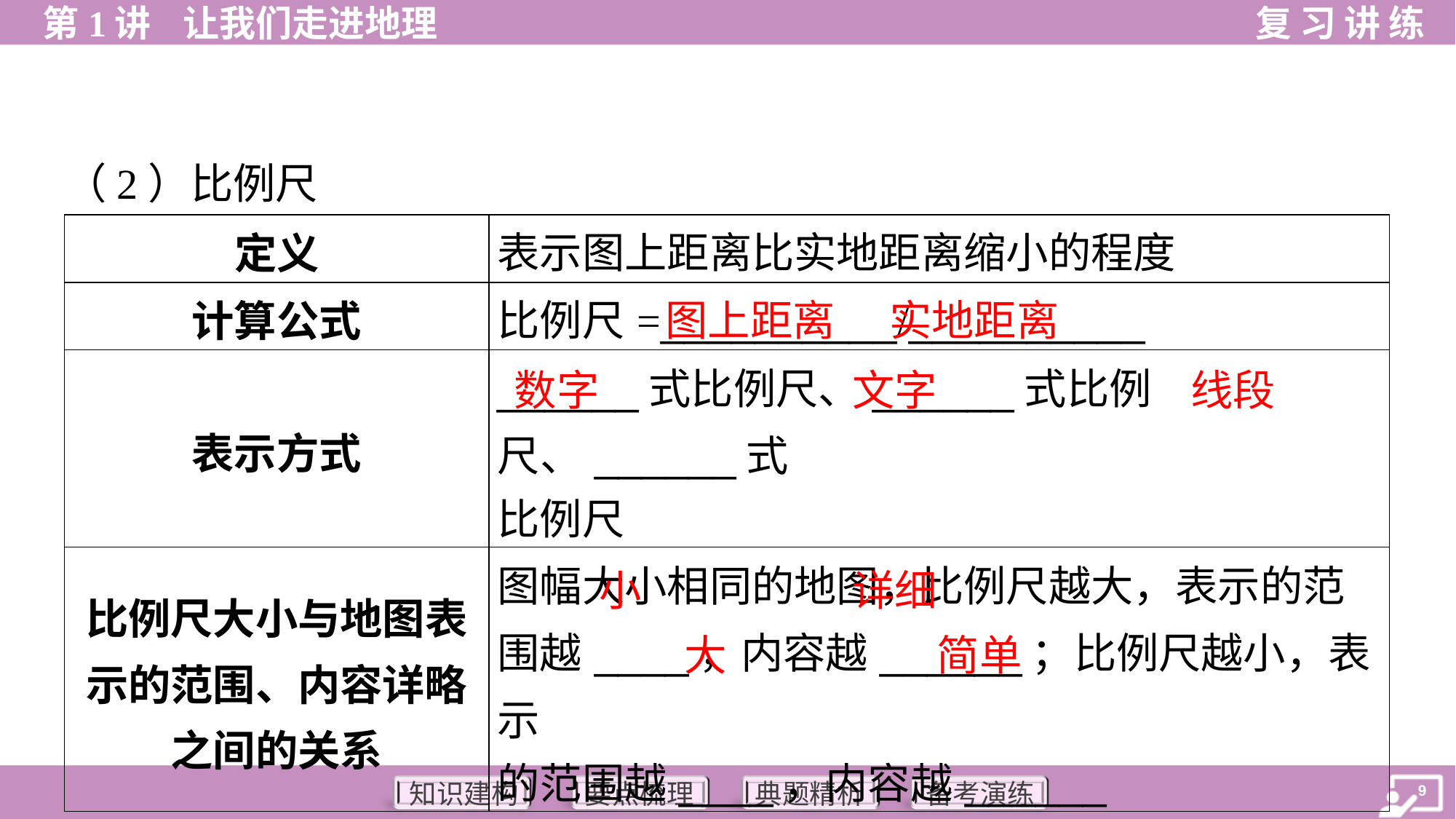

（2）比例尺
| 定义 | 表示图上距离比实地距离缩小的程度 |
| --- | --- |
| 计算公式 | 比例尺=\_\_\_\_\_\_\_\_\_\_/\_\_\_\_\_\_\_\_\_\_ |
| 表示方式 | \_\_\_\_\_\_式比例尺、\_\_\_\_\_\_式比例尺、\_\_\_\_\_\_式 比例尺 |
| 比例尺大小与地图表 示的范围、内容详略 之间的关系 | 图幅大小相同的地图，比例尺越大，表示的范 围越\_\_\_\_，内容越\_\_\_\_\_\_；比例尺越小，表示 的范围越\_\_\_\_，内容越\_\_\_\_\_\_ |
图上距离
实地距离
数字
文字
线段
小
详细
大
简单